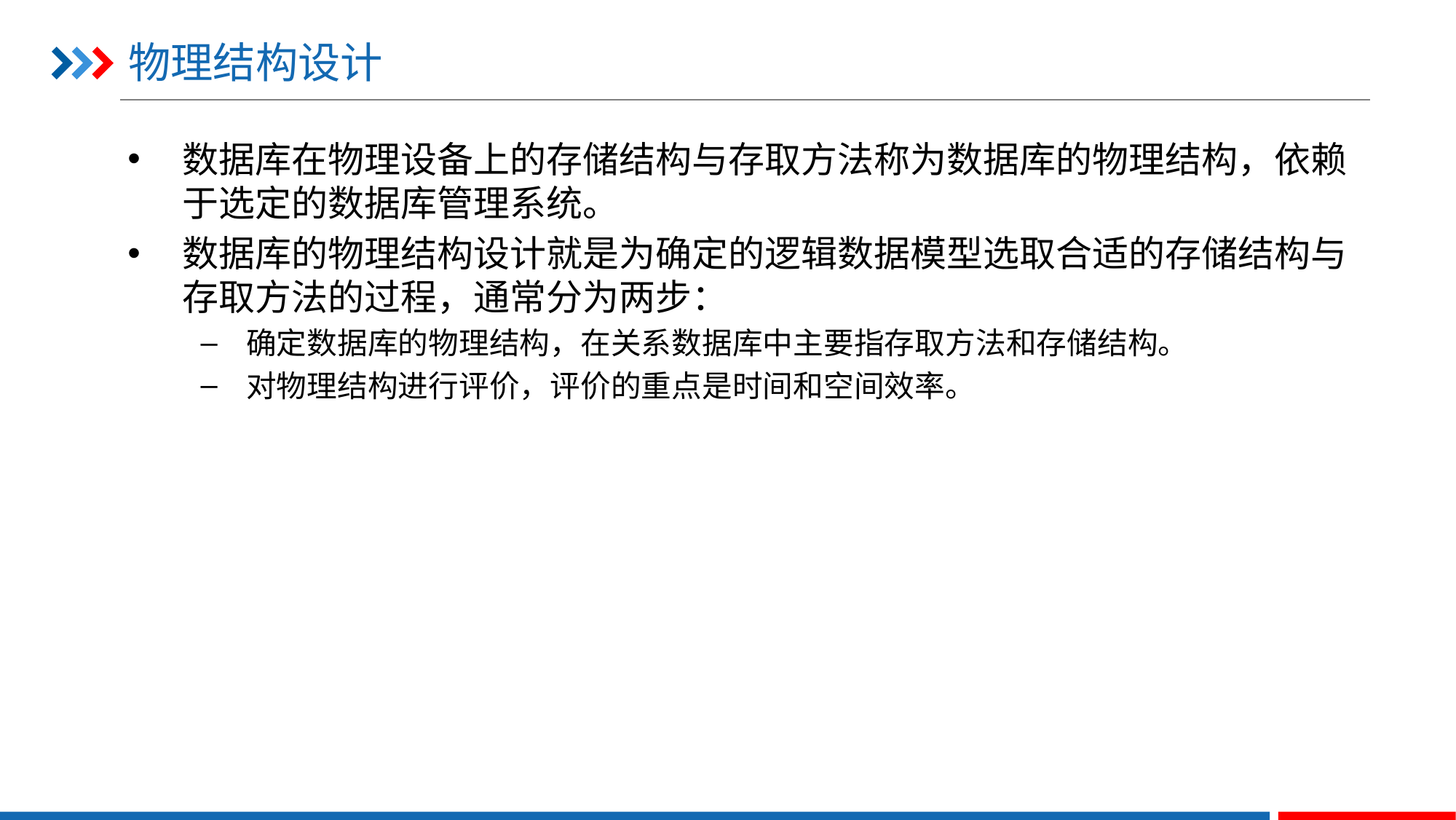

# 物理结构设计
数据库在物理设备上的存储结构与存取方法称为数据库的物理结构，依赖于选定的数据库管理系统。
数据库的物理结构设计就是为确定的逻辑数据模型选取合适的存储结构与存取方法的过程，通常分为两步：
确定数据库的物理结构，在关系数据库中主要指存取方法和存储结构。
对物理结构进行评价，评价的重点是时间和空间效率。